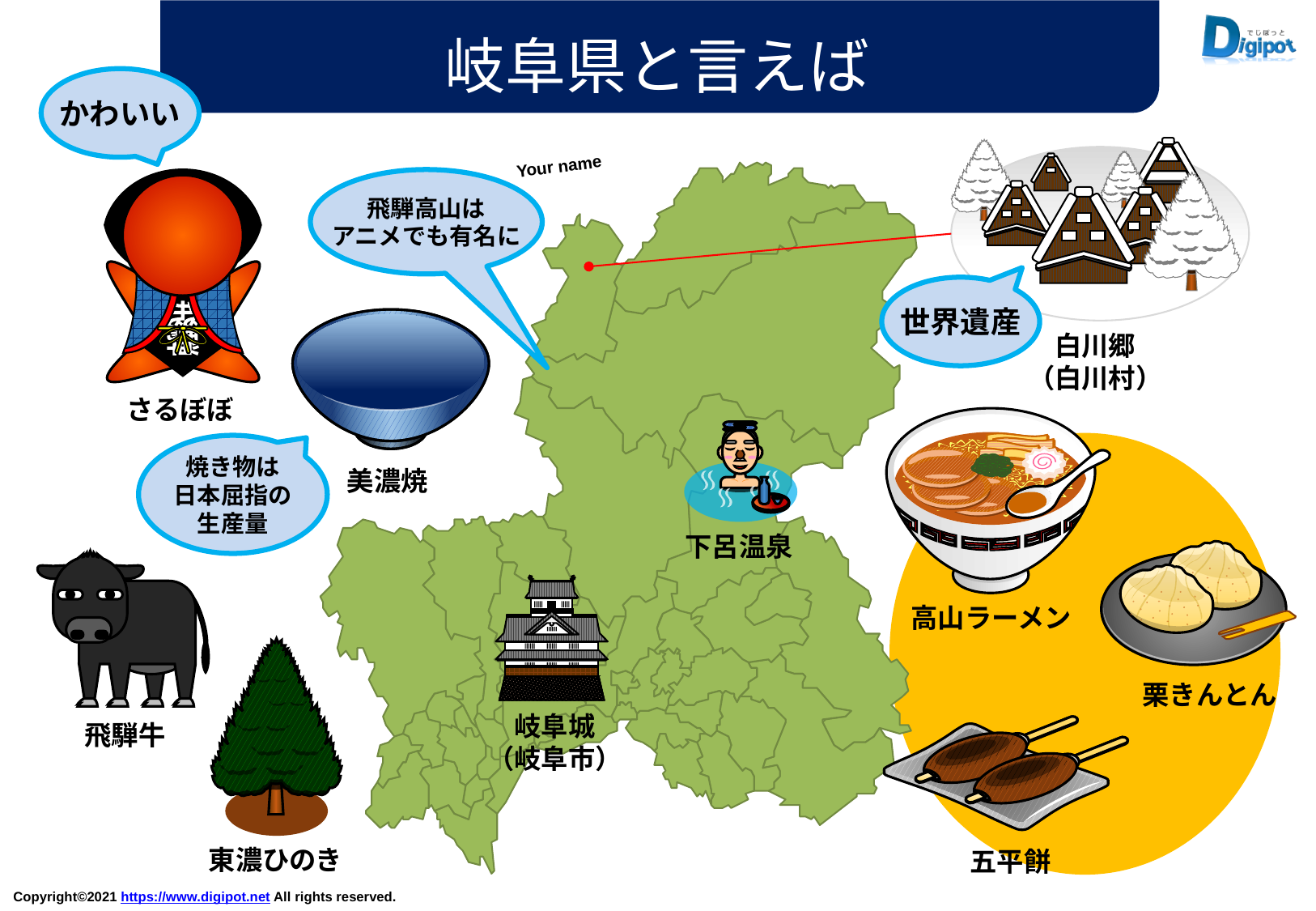

岐阜県と言えば
かわいい

Your name

飛騨高山は
アニメでも有名に

飛騨

世界遺産

白川郷
（白川村）
さるぼぼ

焼き物は
日本屈指の
生産量
美濃焼
下呂温泉

高山ラーメン

栗きんとん
岐阜城
（岐阜市）
飛騨牛

東濃ひのき
五平餅